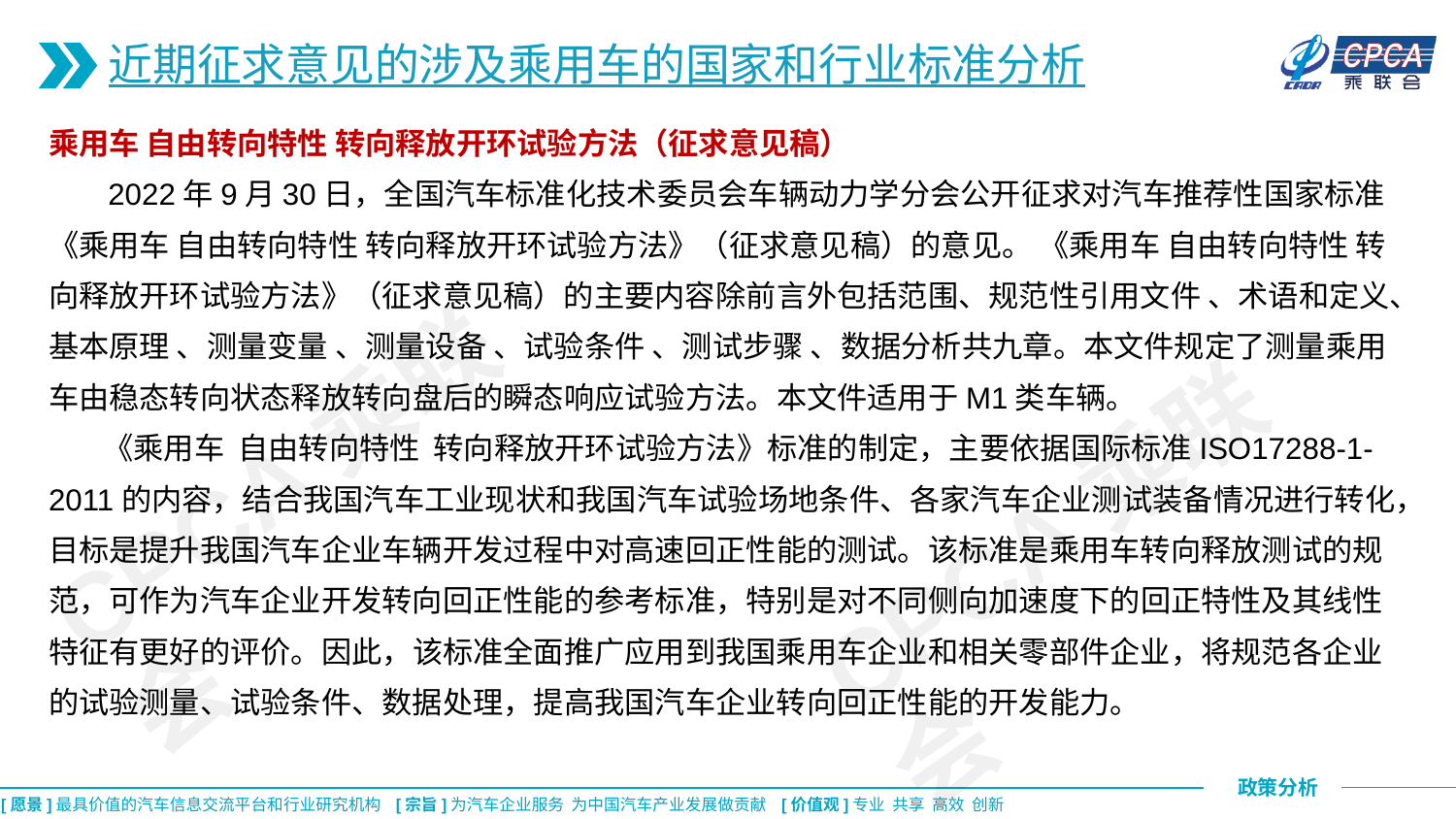

近期征求意见的涉及乘用车的国家和行业标准分析
乘用车 自由转向特性 转向释放开环试验方法（征求意见稿）
       2022年9月30日，全国汽车标准化技术委员会车辆动力学分会公开征求对汽车推荐性国家标准《乘用车 自由转向特性 转向释放开环试验方法》（征求意见稿）的意见。 《乘用车 自由转向特性 转向释放开环试验方法》（征求意见稿）的主要内容除前言外包括范围、规范性引用文件 、术语和定义、基本原理 、测量变量 、测量设备 、试验条件 、测试步骤 、数据分析共九章。本文件规定了测量乘用车由稳态转向状态释放转向盘后的瞬态响应试验方法。本文件适用于M1类车辆。
       《乘用车  自由转向特性  转向释放开环试验方法》标准的制定，主要依据国际标准ISO17288-1-2011的内容，结合我国汽车工业现状和我国汽车试验场地条件、各家汽车企业测试装备情况进行转化，目标是提升我国汽车企业车辆开发过程中对高速回正性能的测试。该标准是乘用车转向释放测试的规范，可作为汽车企业开发转向回正性能的参考标准，特别是对不同侧向加速度下的回正特性及其线性特征有更好的评价。因此，该标准全面推广应用到我国乘用车企业和相关零部件企业，将规范各企业的试验测量、试验条件、数据处理，提高我国汽车企业转向回正性能的开发能力。
CPCA乘联会
CPCA乘联会